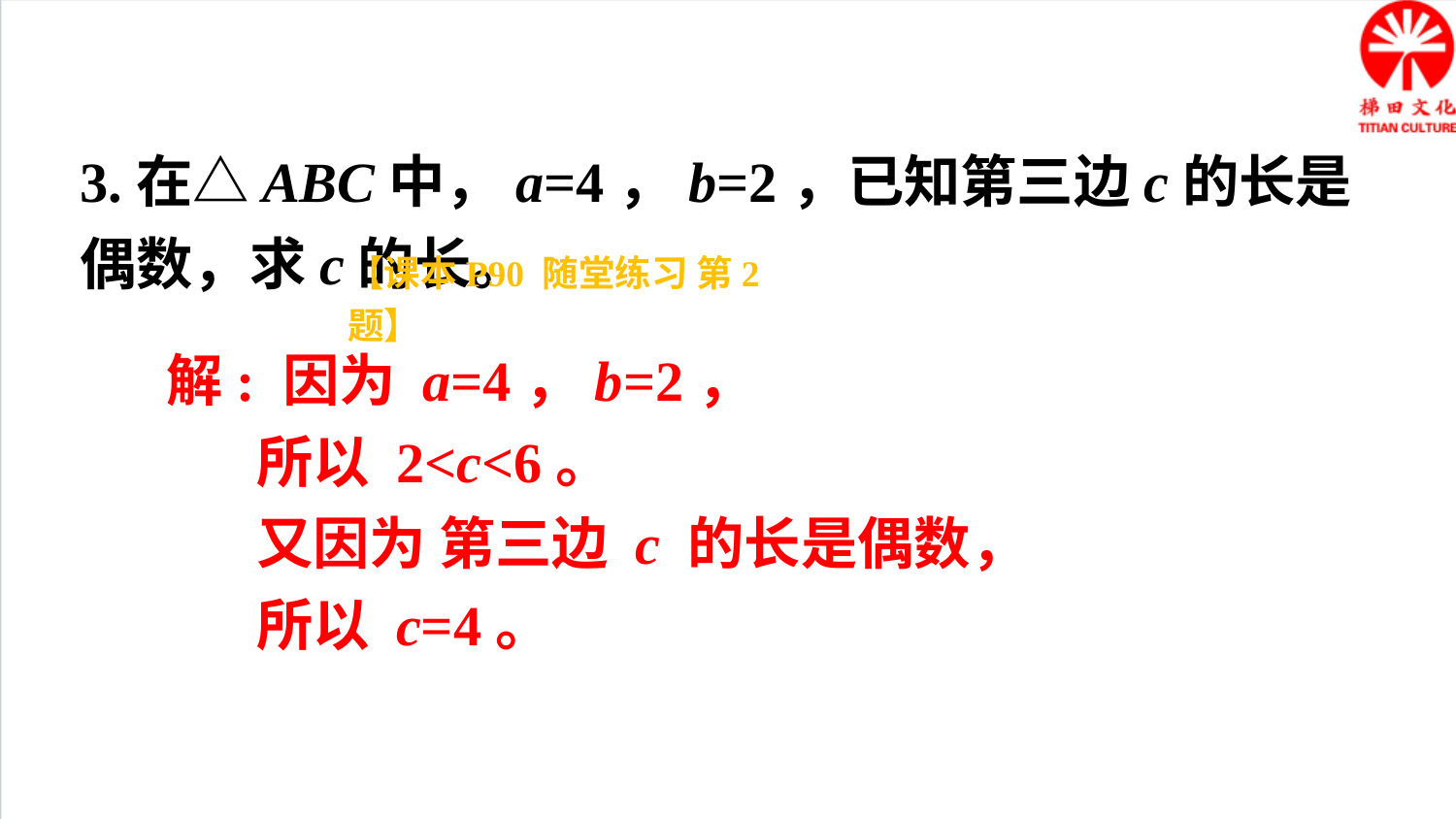

3.在△ABC中，a=4，b=2，已知第三边c的长是偶数，求c的长。
【课本P90 随堂练习 第2题】
解: 因为 a=4，b=2，
      所以 2<c<6。
      又因为 第三边 c 的长是偶数，
      所以 c=4。